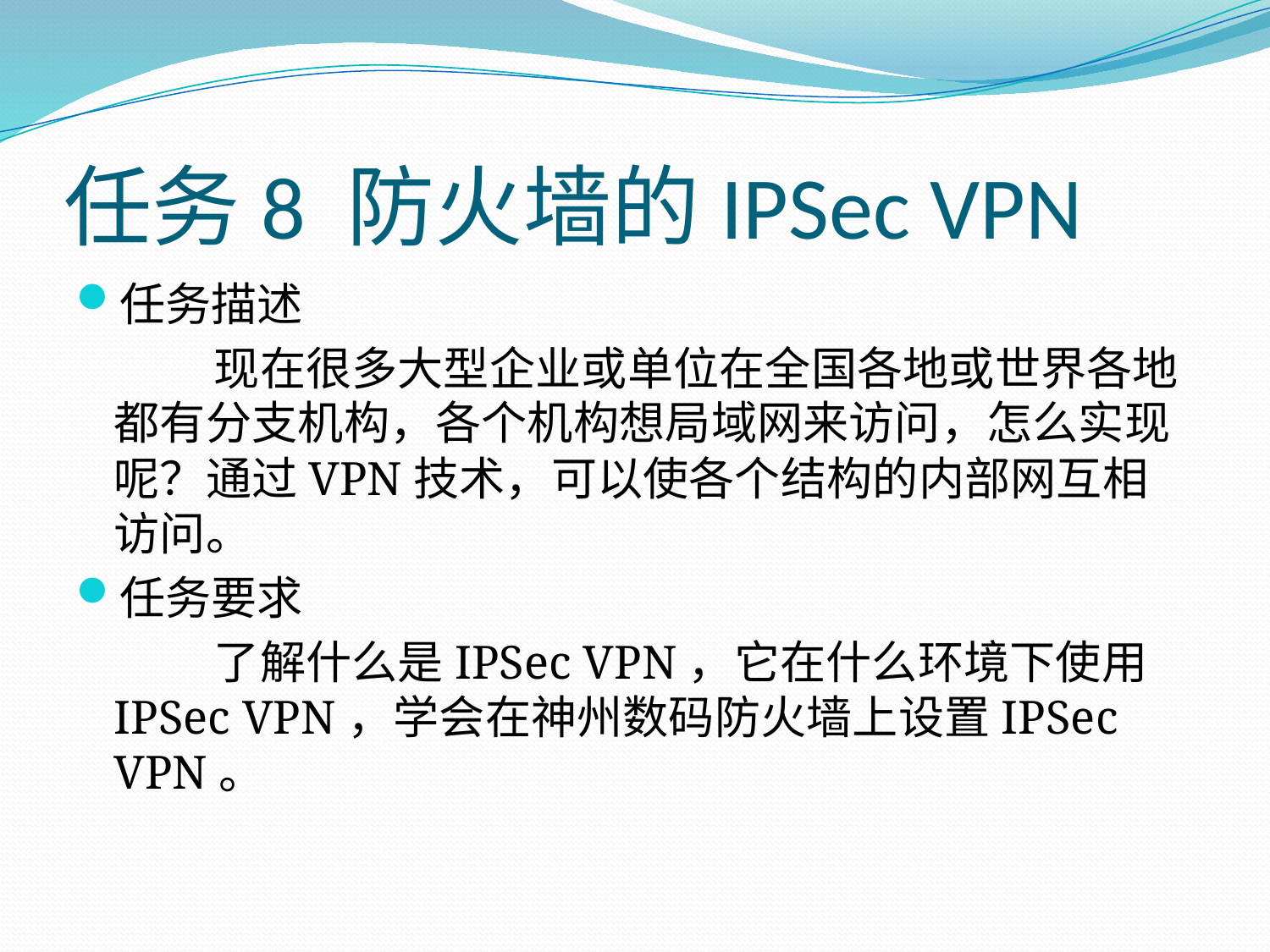

# 任务8 防火墙的IPSec VPN
任务描述
现在很多大型企业或单位在全国各地或世界各地都有分支机构，各个机构想局域网来访问，怎么实现呢？通过VPN技术，可以使各个结构的内部网互相访问。
任务要求
了解什么是IPSec VPN，它在什么环境下使用IPSec VPN，学会在神州数码防火墙上设置IPSec VPN。